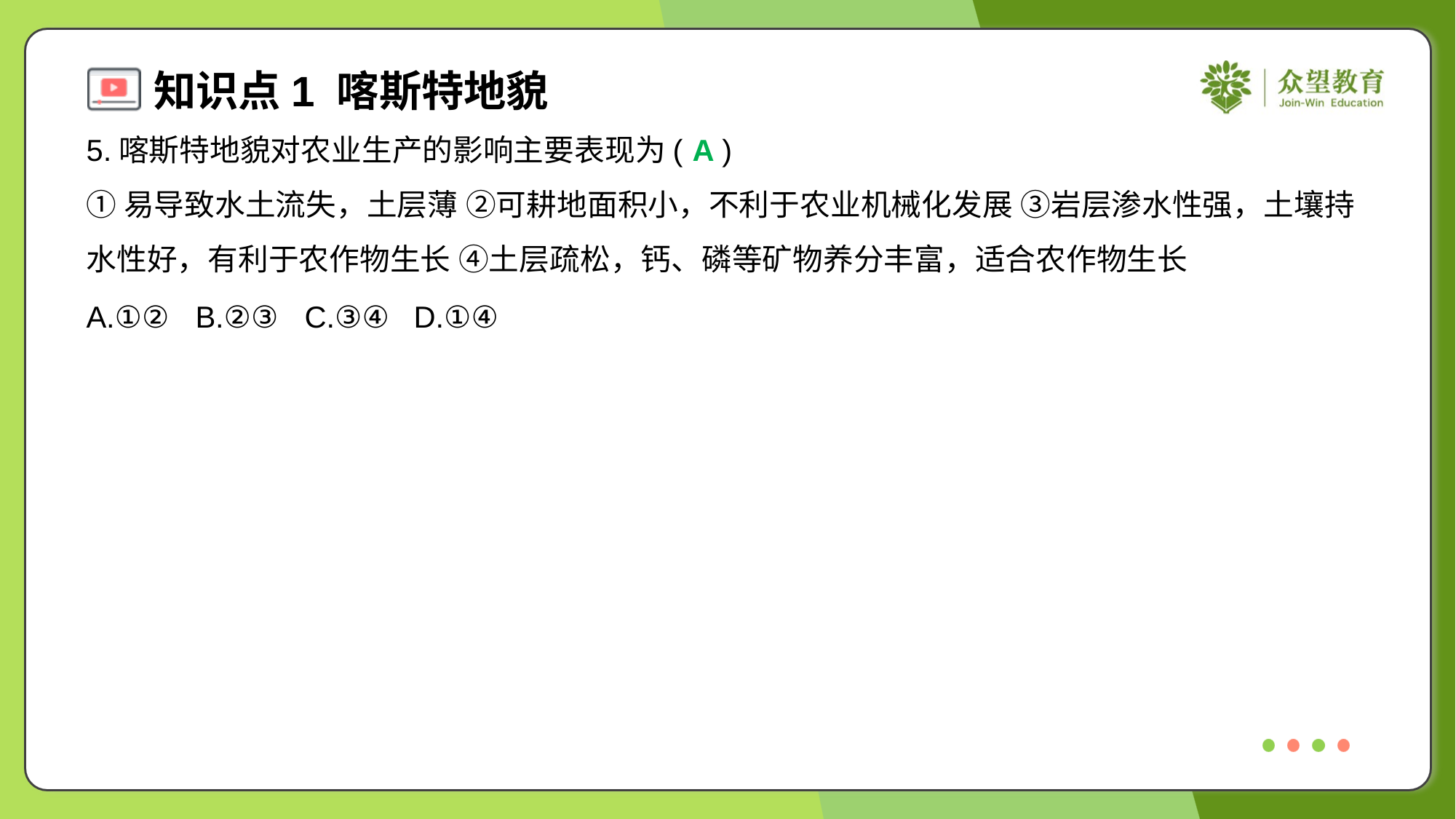

5.喀斯特地貌对农业生产的影响主要表现为(     )
A
①易导致水土流失，土层薄 ②可耕地面积小，不利于农业机械化发展 ③岩层渗水性强，土壤持
水性好，有利于农作物生长 ④土层疏松，钙、磷等矿物养分丰富，适合农作物生长
A.①②	B.②③	C.③④	D.①④